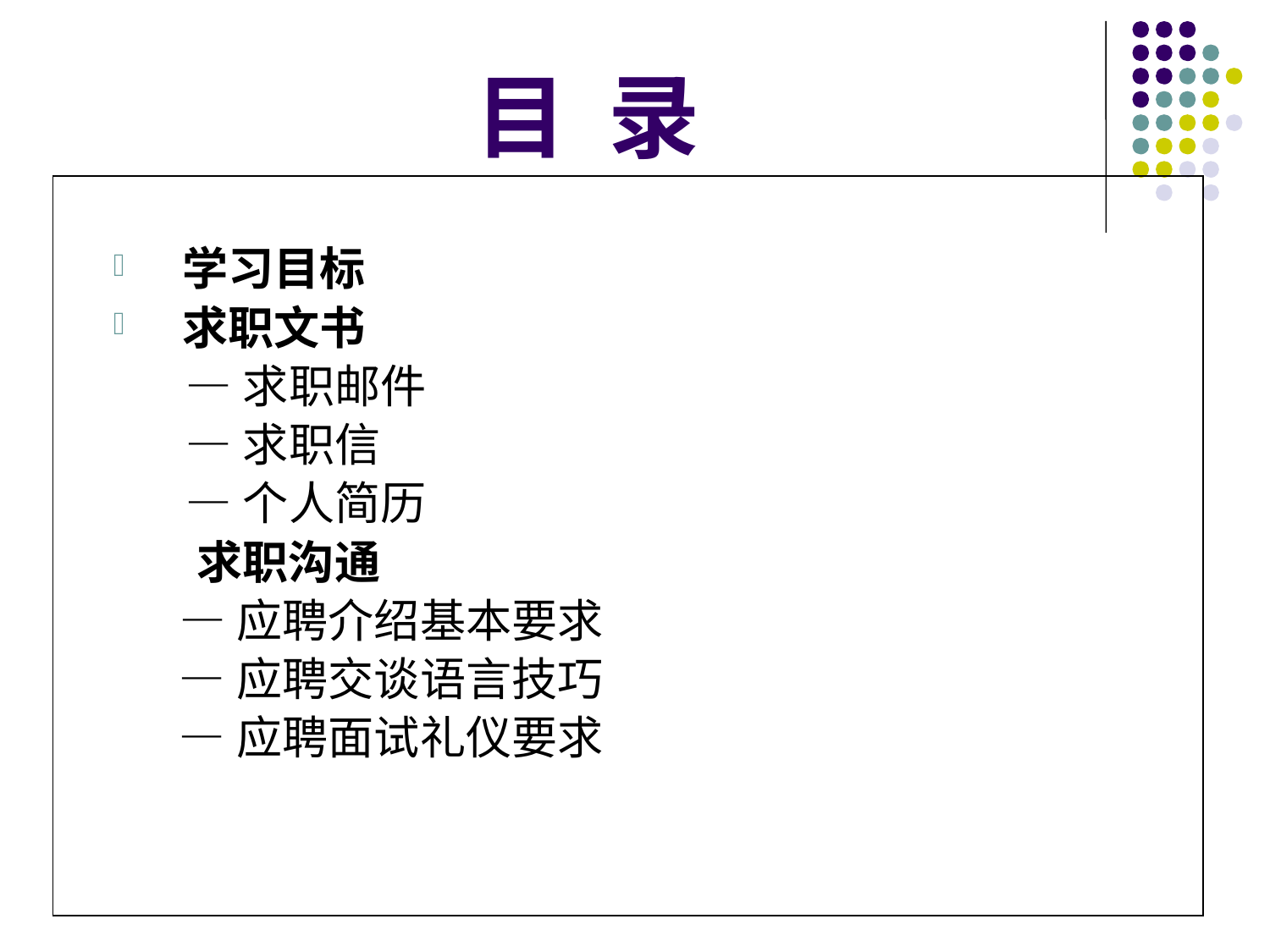

# 目  录

学习目标
求职文书
       —求职邮件
       —求职信
       —个人简历
       求职沟通
           —应聘介绍基本要求
           —应聘交谈语言技巧
           —应聘面试礼仪要求